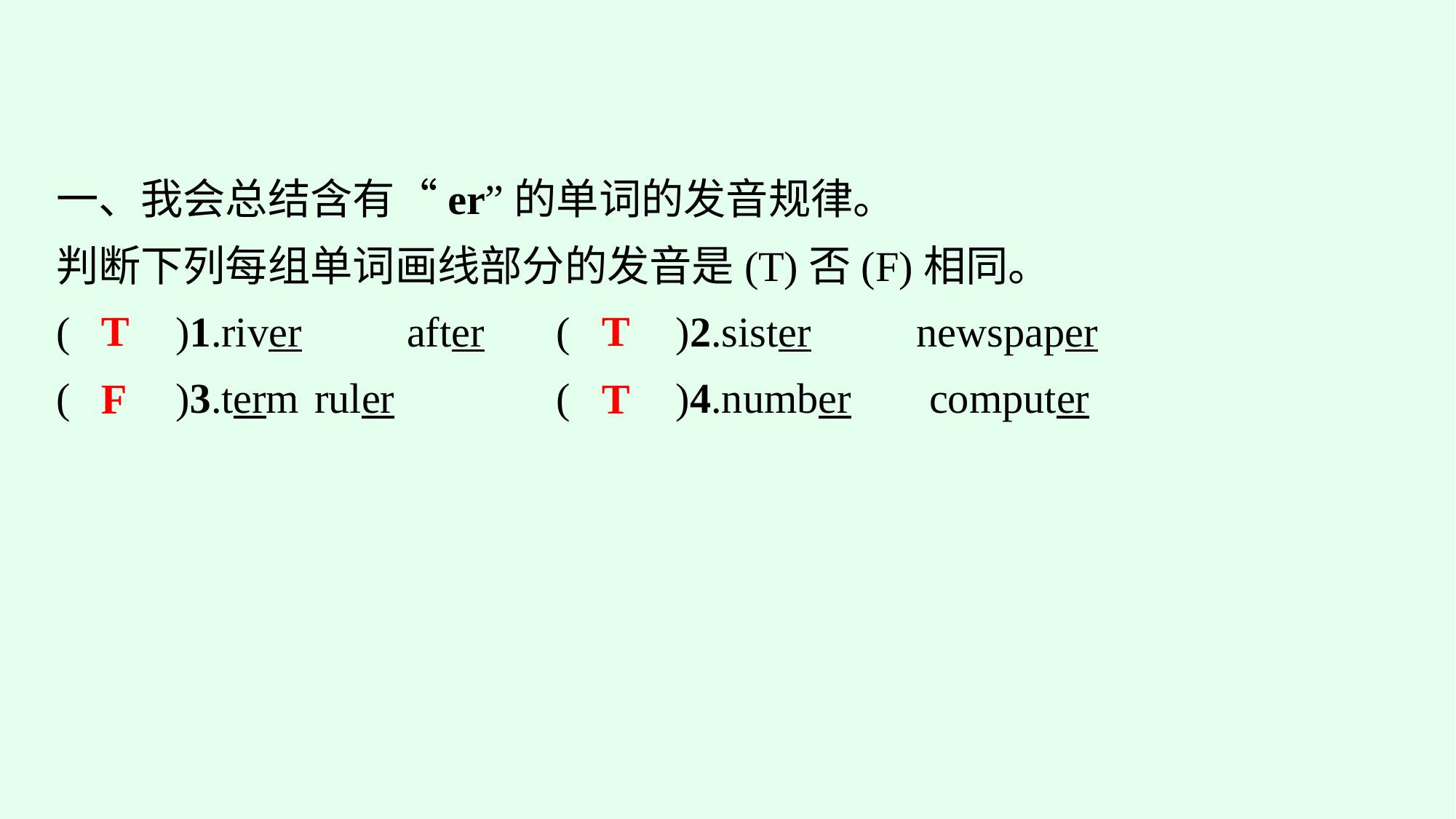

一、我会总结含有“er”的单词的发音规律。
判断下列每组单词画线部分的发音是(T)否(F)相同。
(　　)1.river　　after	(　　)2.sister　　newspaper
(　　)3.term	ruler		(　　)4.number	computer
T
T
T
F